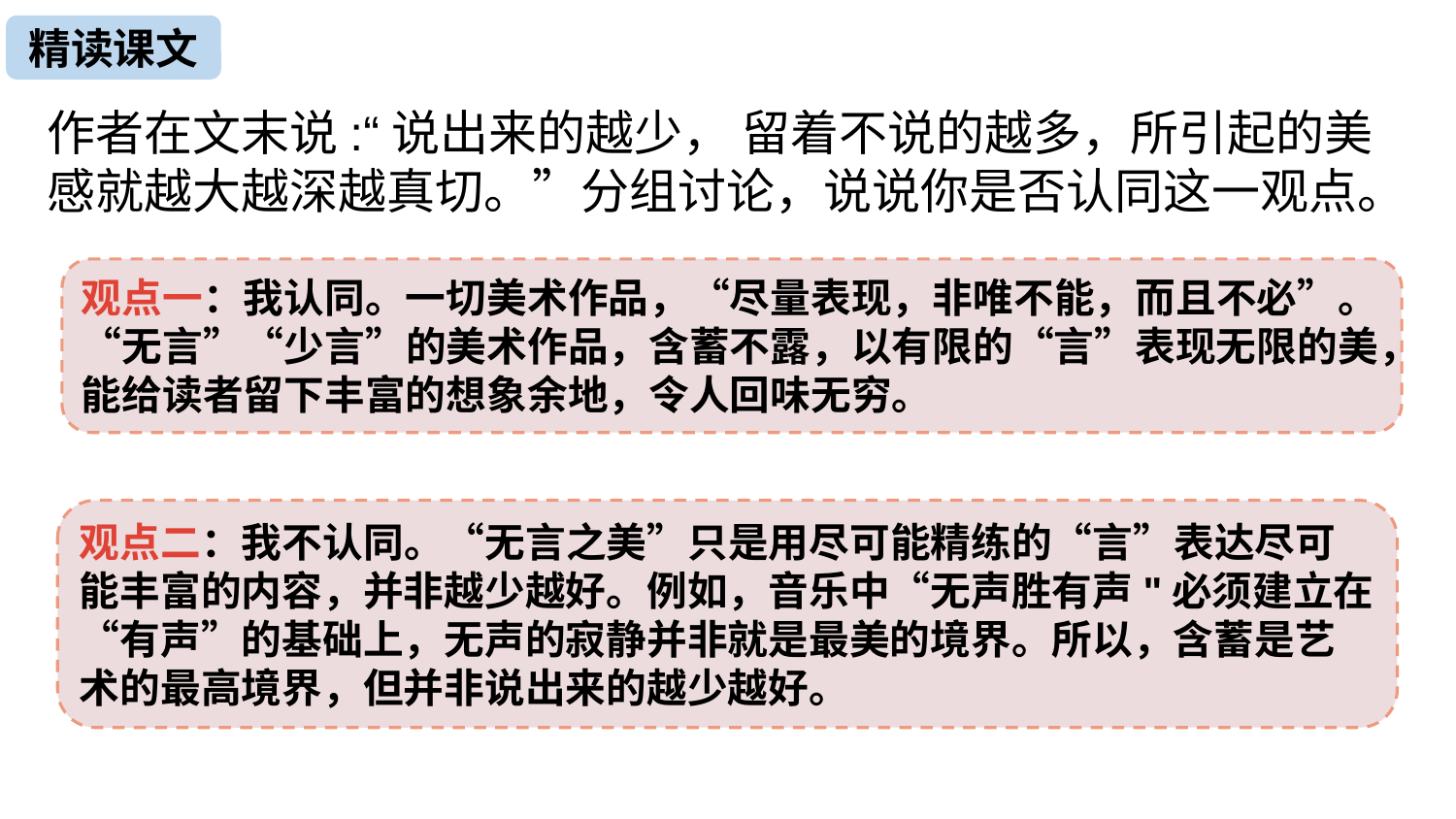

精读课文
作者在文末说:“说出来的越少， 留着不说的越多，所引起的美感就越大越深越真切。”分组讨论，说说你是否认同这一观点。
观点一：我认同。一切美术作品，“尽量表现，非唯不能，而且不必”。“无言”“少言”的美术作品，含蓄不露，以有限的“言”表现无限的美，能给读者留下丰富的想象余地，令人回味无穷。
观点二：我不认同。“无言之美”只是用尽可能精练的“言”表达尽可能丰富的内容，并非越少越好。例如，音乐中“无声胜有声"必须建立在“有声”的基础上，无声的寂静并非就是最美的境界。所以，含蓄是艺术的最高境界，但并非说出来的越少越好。